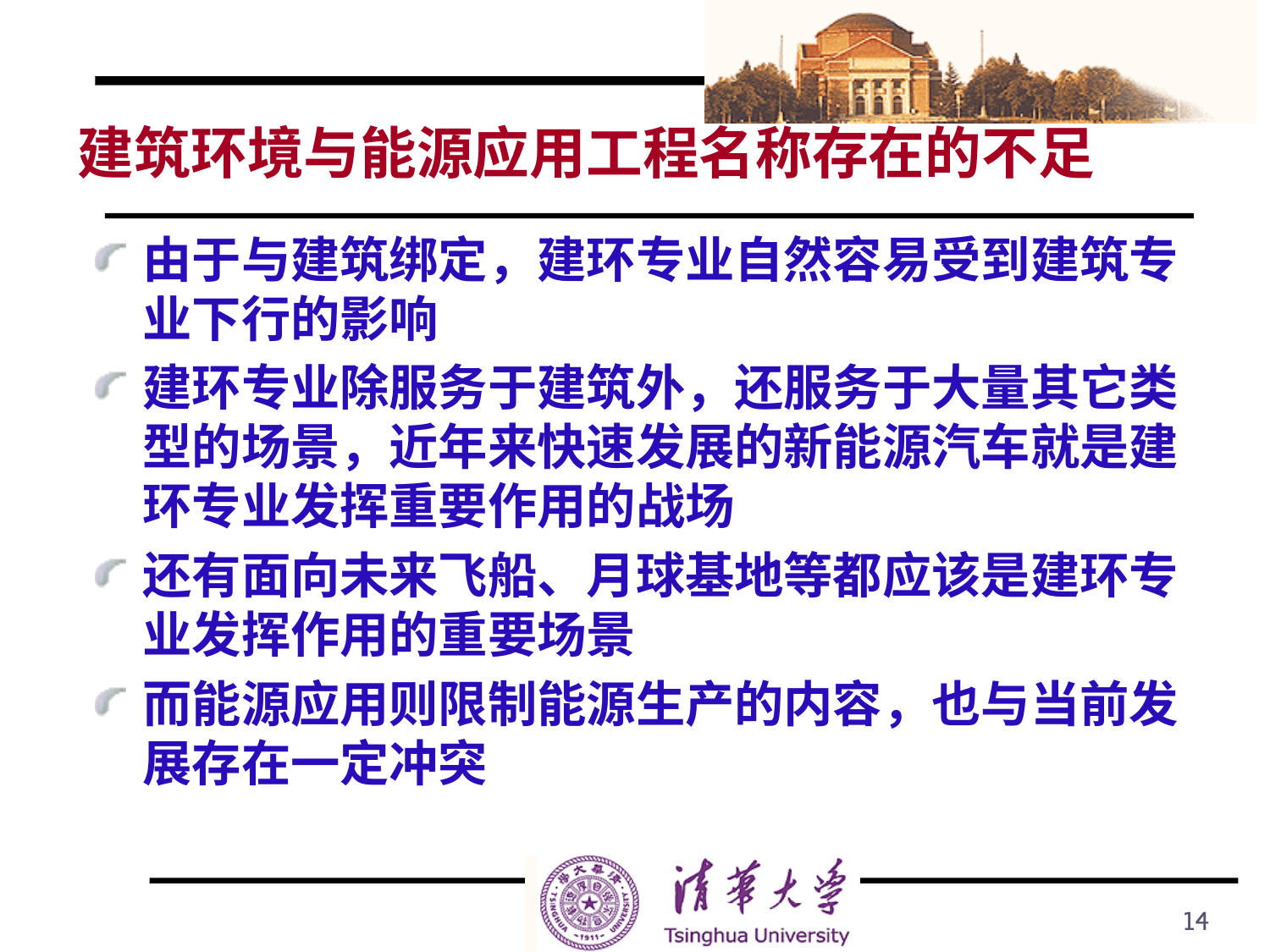

# 建筑环境与能源应用工程名称存在的不足
由于与建筑绑定，建环专业自然容易受到建筑专业下行的影响
建环专业除服务于建筑外，还服务于大量其它类型的场景，近年来快速发展的新能源汽车就是建环专业发挥重要作用的战场
还有面向未来飞船、月球基地等都应该是建环专业发挥作用的重要场景
而能源应用则限制能源生产的内容，也与当前发展存在一定冲突